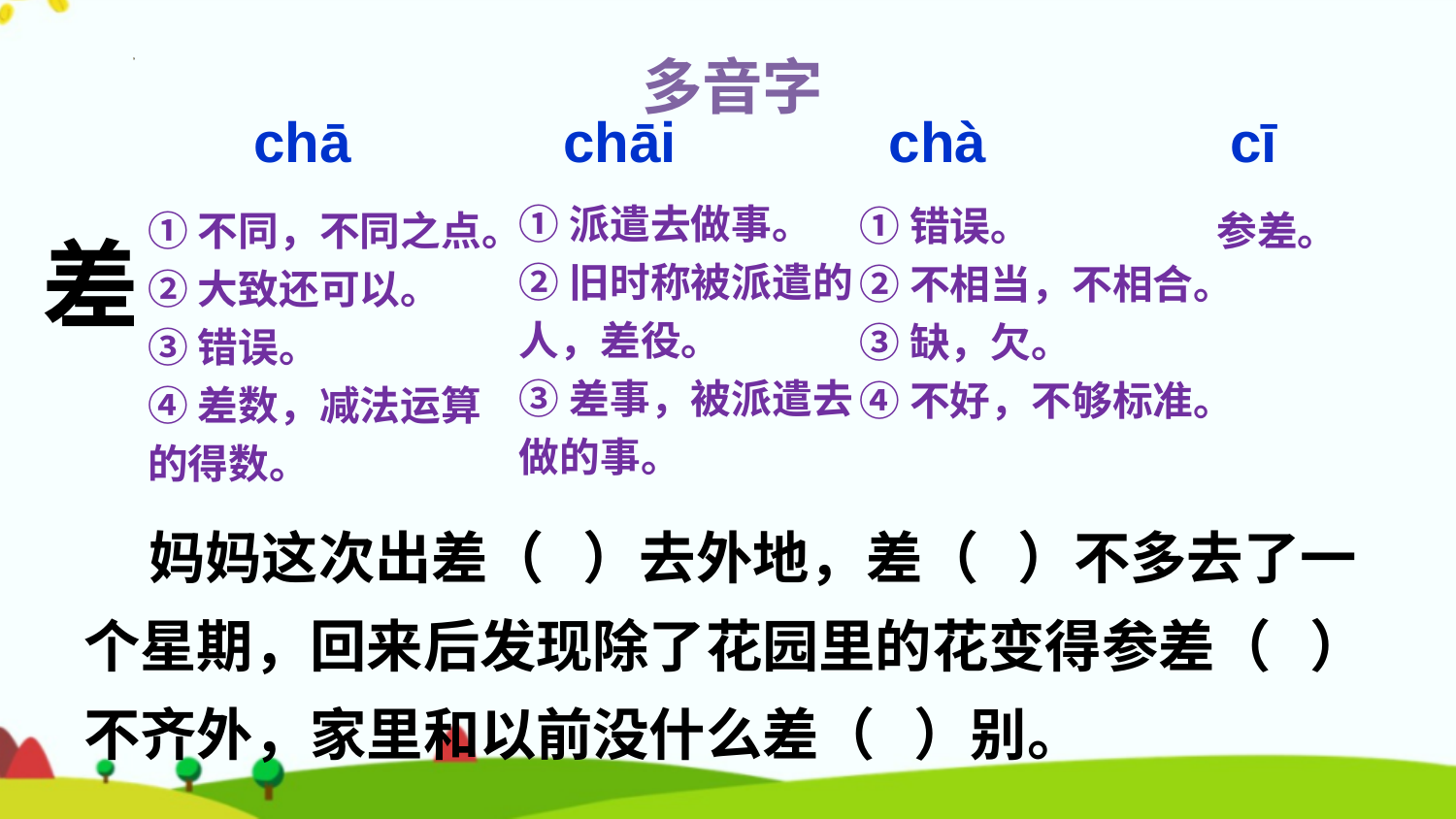

多音字
chā
chāi
chà
cī
①派遣去做事。
②旧时称被派遣的人，差役。
③差事，被派遣去做的事。
差
①错误。
②不相当，不相合。
③缺，欠。
④不好，不够标准。
参差。
①不同，不同之点。
②大致还可以。
③错误。
④差数，减法运算的得数。
    妈妈这次出差（   ）去外地，差（   ）不多去了一个星期，回来后发现除了花园里的花变得参差（   ）不齐外，家里和以前没什么差（   ）别。